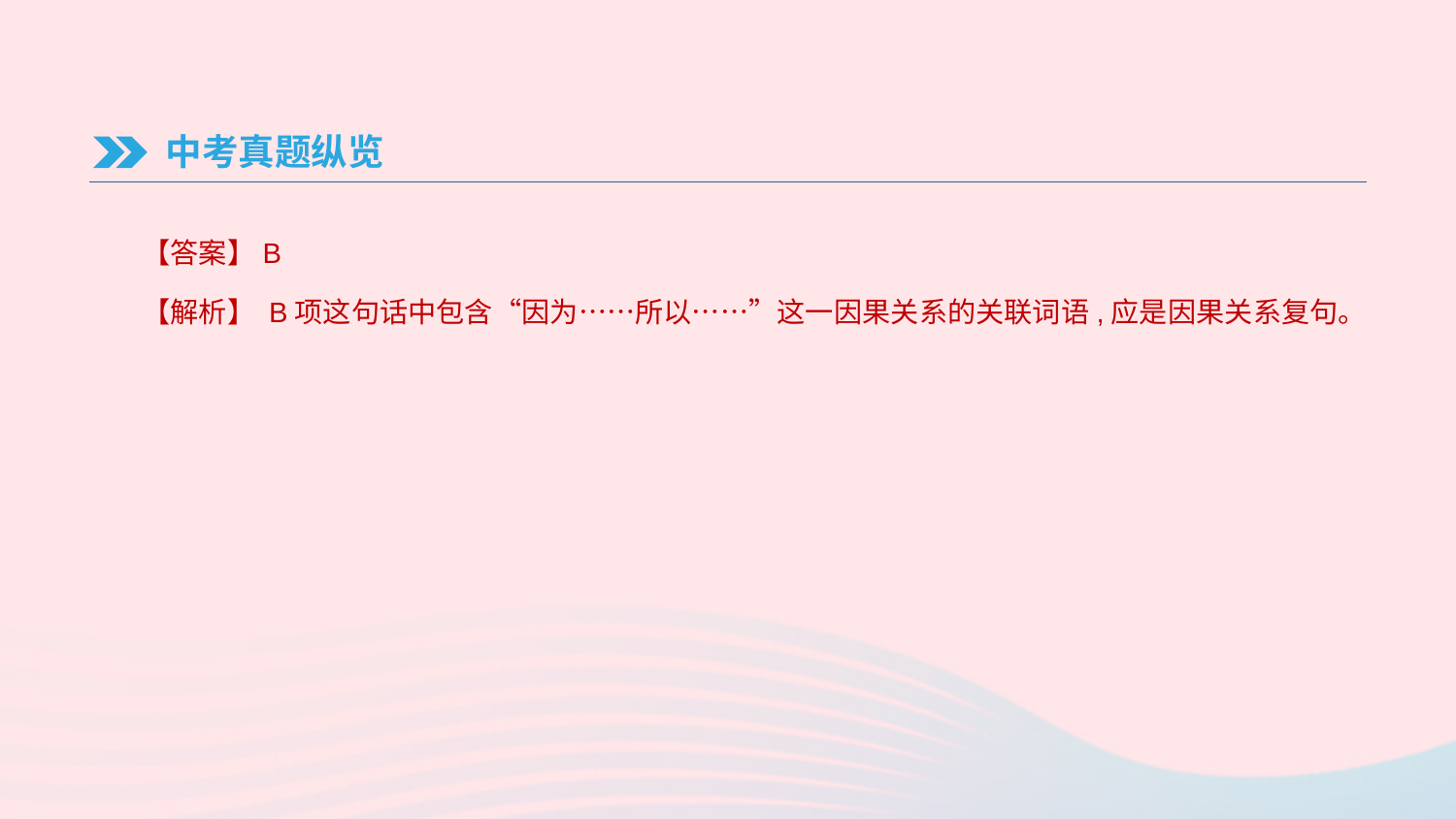

中考真题纵览

【答案】B
【解析】 B项这句话中包含“因为……所以……”这一因果关系的关联词语,应是因果关系复句。